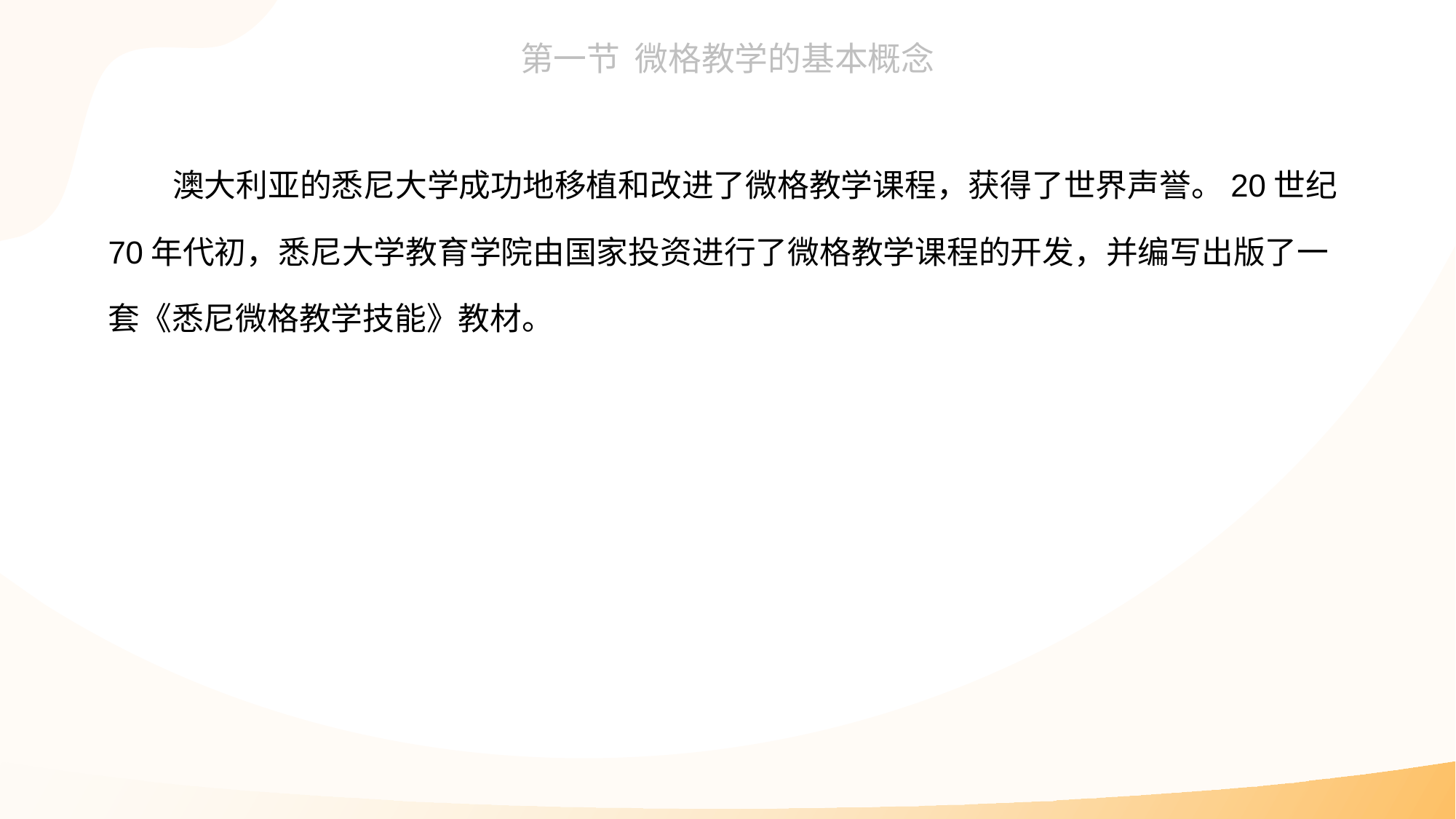

澳大利亚的悉尼大学成功地移植和改进了微格教学课程，获得了世界声誉。20世纪70年代初，悉尼大学教育学院由国家投资进行了微格教学课程的开发，并编写出版了一套《悉尼微格教学技能》教材。